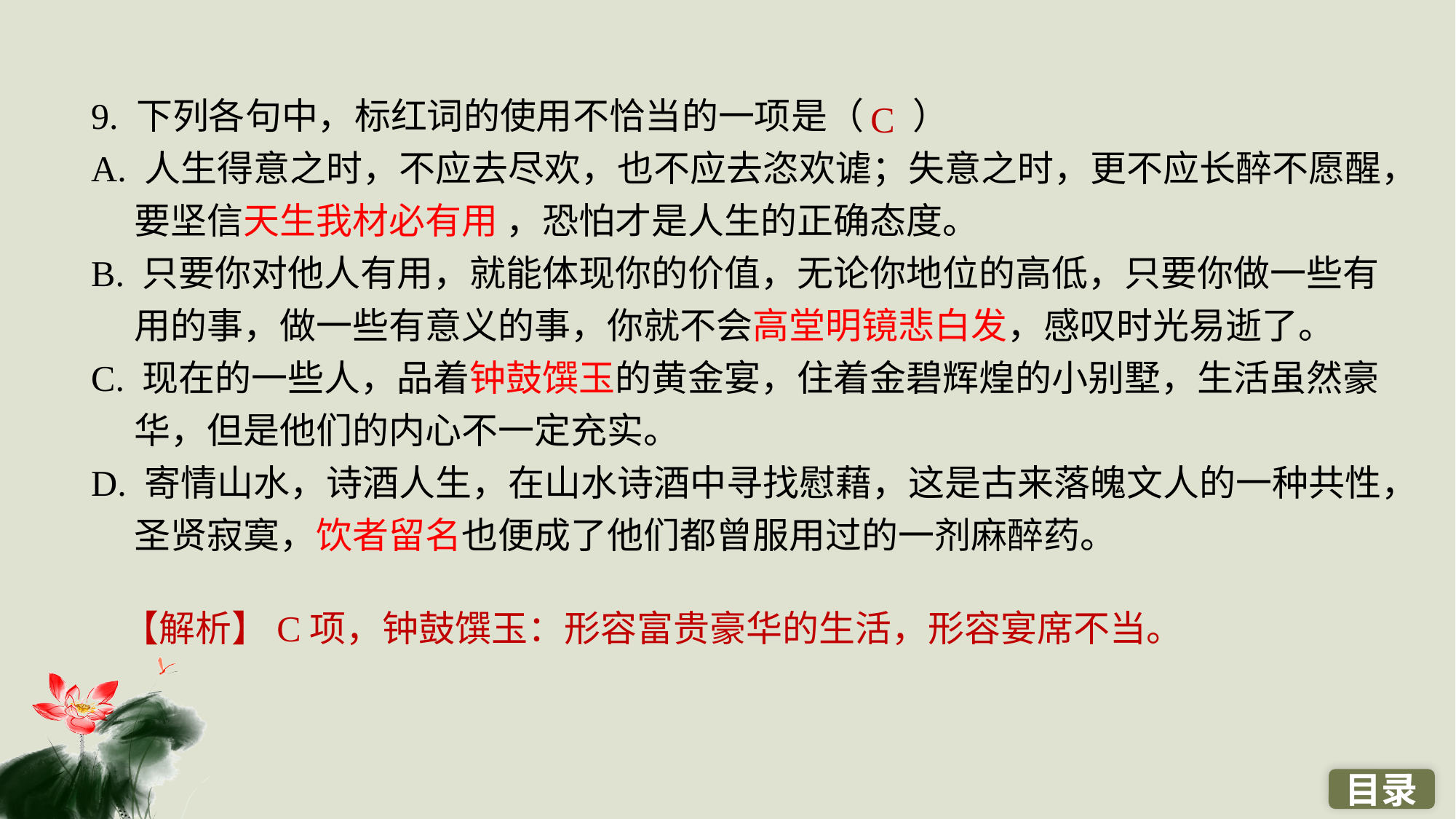

9. 下列各句中，标红词的使用不恰当的一项是（      ）
A. 人生得意之时，不应去尽欢，也不应去恣欢谑；失意之时，更不应长醉不愿醒，要坚信天生我材必有用 ，恐怕才是人生的正确态度。
B. 只要你对他人有用，就能体现你的价值，无论你地位的高低，只要你做一些有用的事，做一些有意义的事，你就不会高堂明镜悲白发，感叹时光易逝了。
C. 现在的一些人，品着钟鼓馔玉的黄金宴，住着金碧辉煌的小别墅，生活虽然豪华，但是他们的内心不一定充实。
D. 寄情山水，诗酒人生，在山水诗酒中寻找慰藉，这是古来落魄文人的一种共性，圣贤寂寞，饮者留名也便成了他们都曾服用过的一剂麻醉药。
C
【解析】C项，钟鼓馔玉：形容富贵豪华的生活，形容宴席不当。